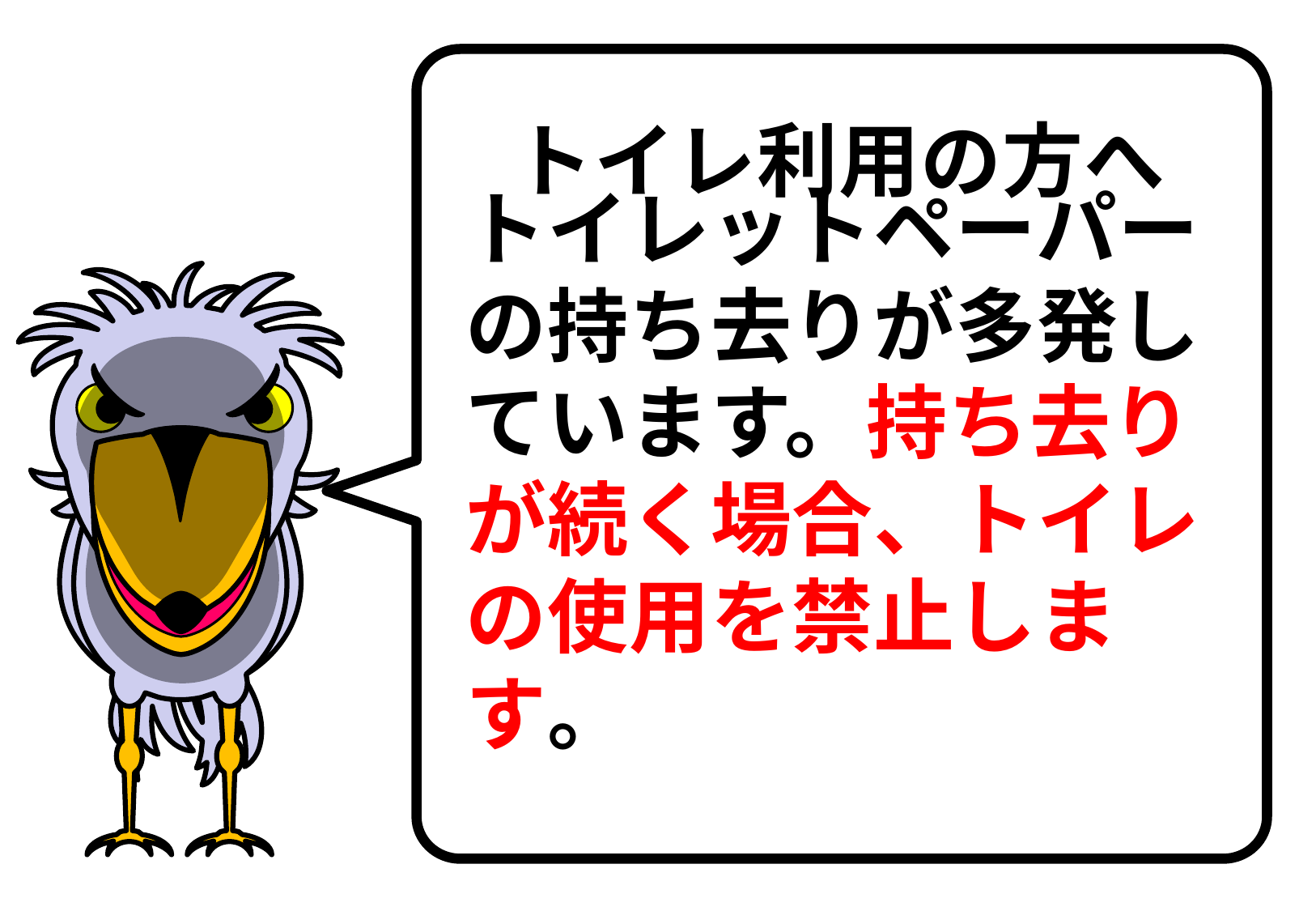

トイレ利用の方へ

トイレットペーパーの持ち去りが多発しています。持ち去りが続く場合、トイレの使用を禁止します。